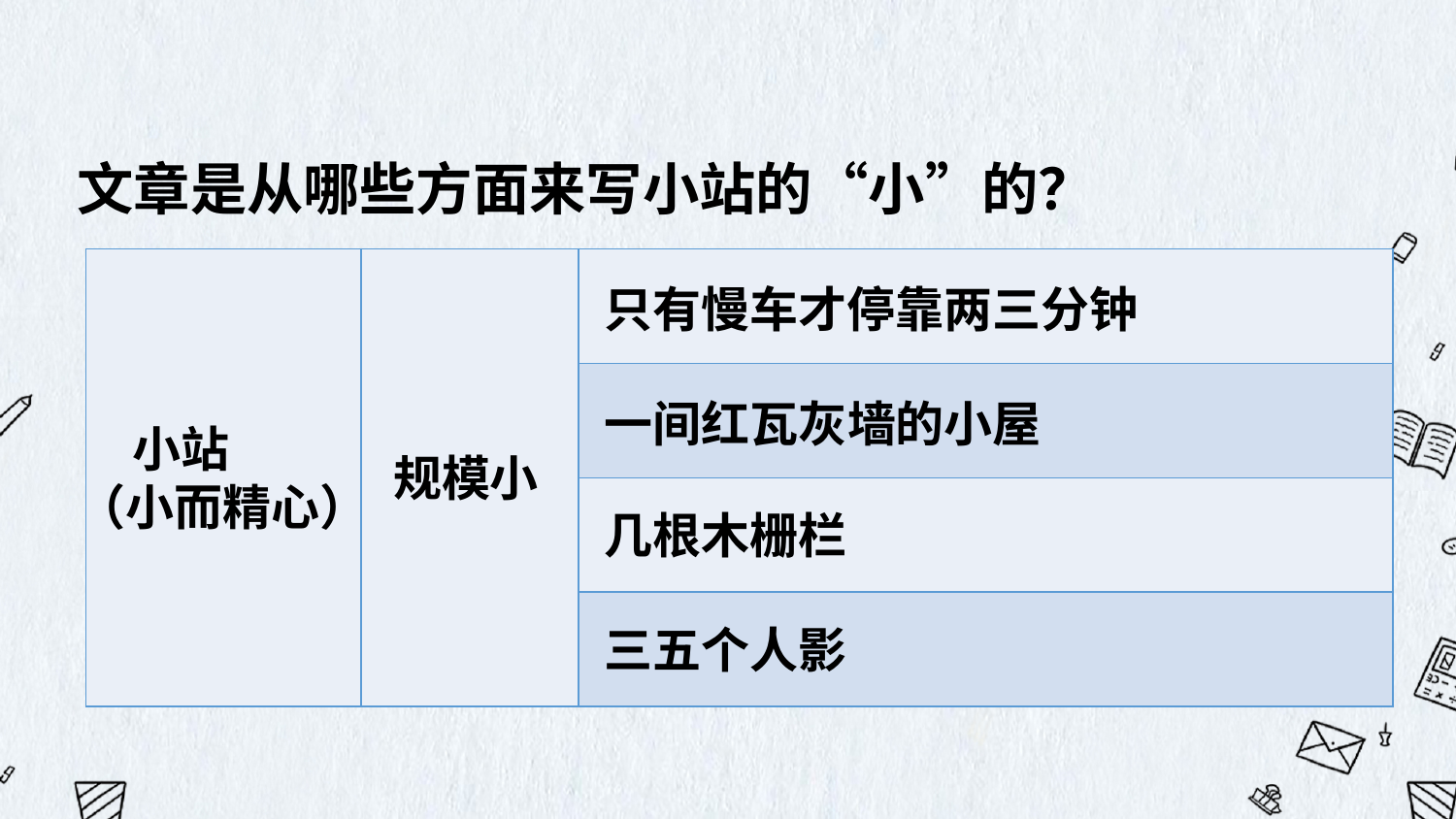

文章是从哪些方面来写小站的“小”的？
|  |  |  |
| --- | --- | --- |
|  |  |  |
|  |  |  |
|  |  |  |
只有慢车才停靠两三分钟
一间红瓦灰墙的小屋
    小站
（小而精心）
规模小
几根木栅栏
三五个人影